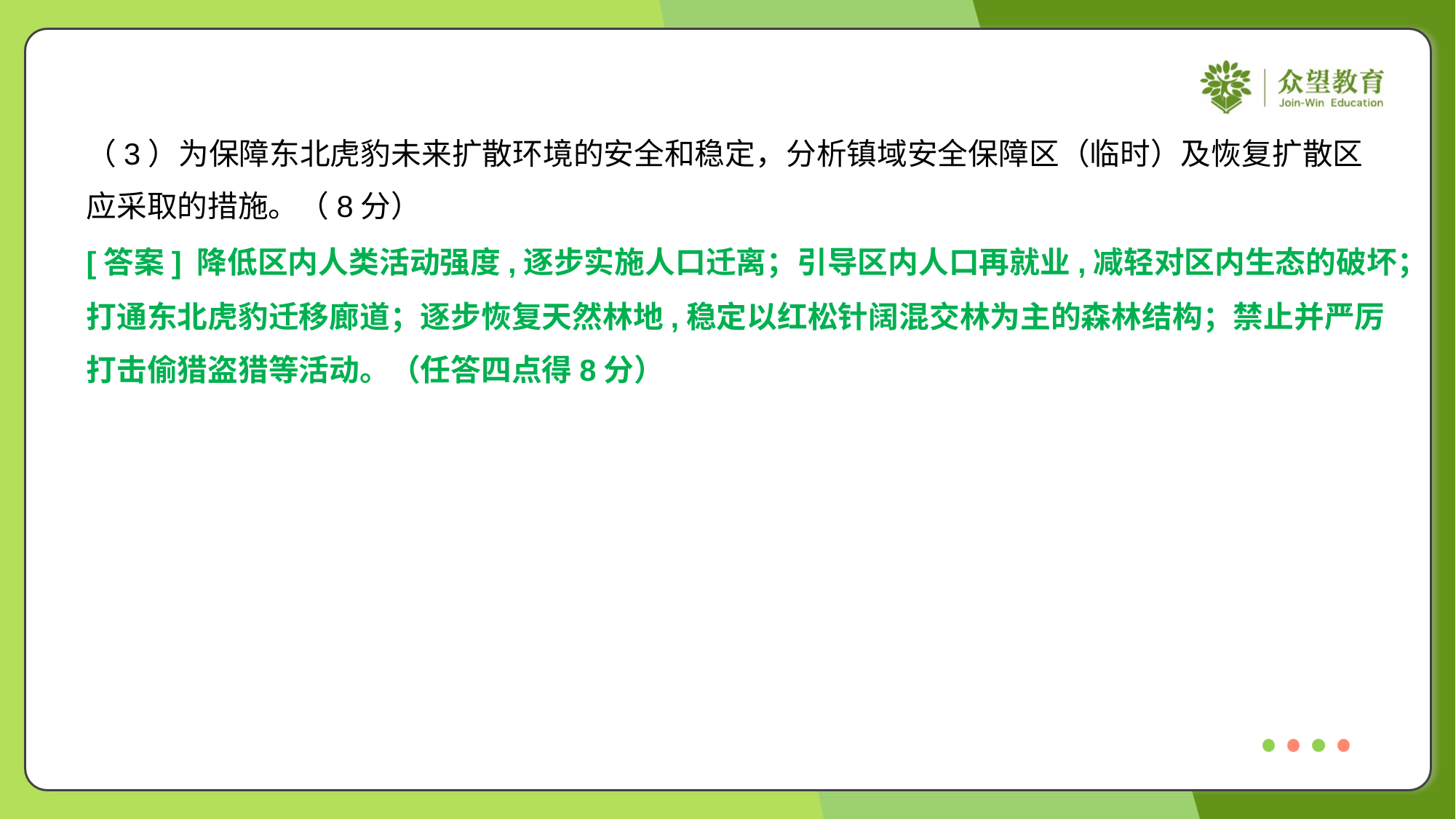

（3）为保障东北虎豹未来扩散环境的安全和稳定，分析镇域安全保障区（临时）及恢复扩散区
应采取的措施。（8分）
[答案] 降低区内人类活动强度,逐步实施人口迁离；引导区内人口再就业,减轻对区内生态的破坏；
打通东北虎豹迁移廊道；逐步恢复天然林地,稳定以红松针阔混交林为主的森林结构；禁止并严厉
打击偷猎盗猎等活动。（任答四点得8分）